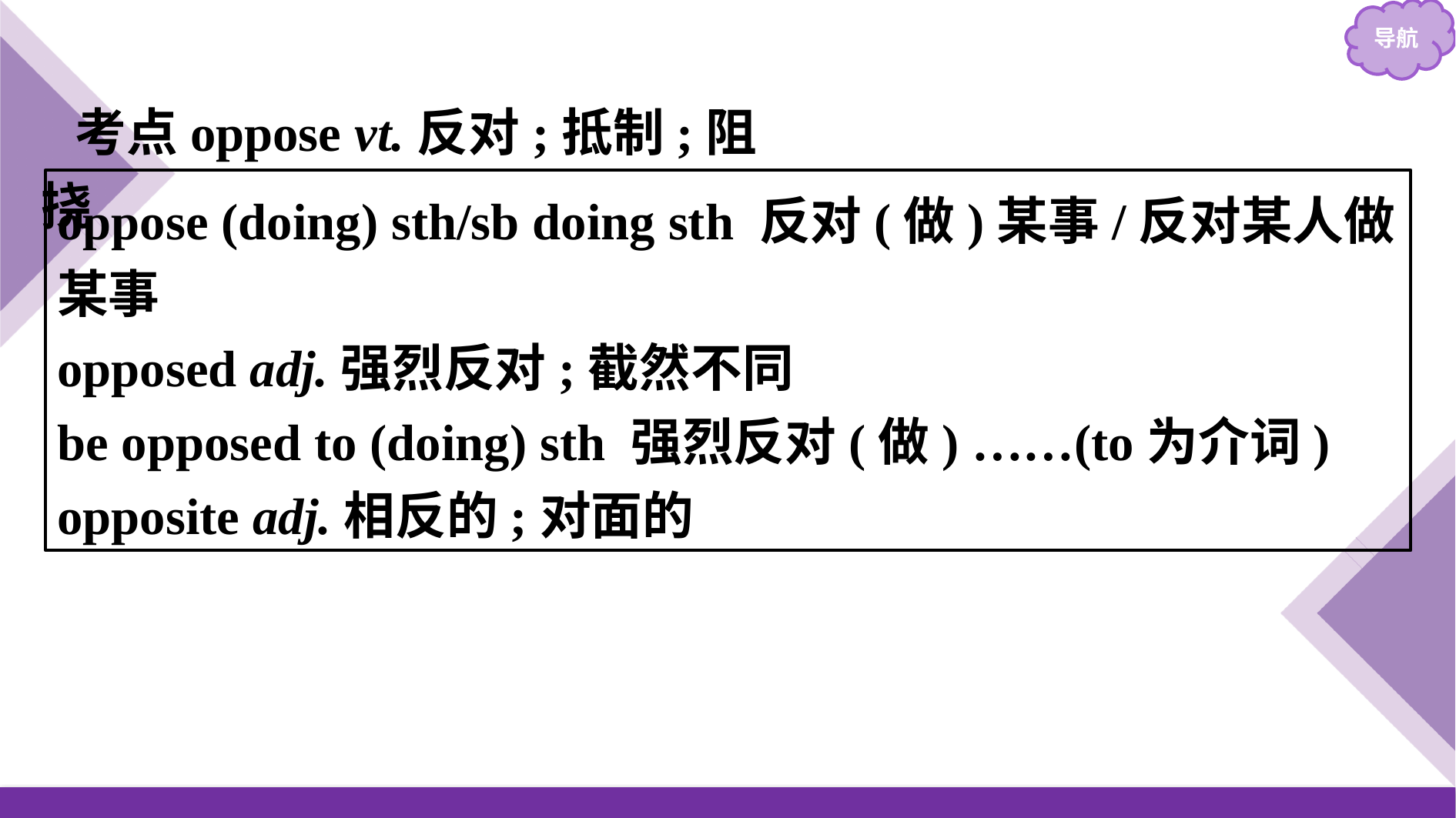

考点oppose vt.反对;抵制;阻挠
oppose (doing) sth/sb doing sth 反对(做)某事/反对某人做某事
opposed adj.强烈反对;截然不同
be opposed to (doing) sth 强烈反对(做) ……(to为介词)
opposite adj.相反的;对面的